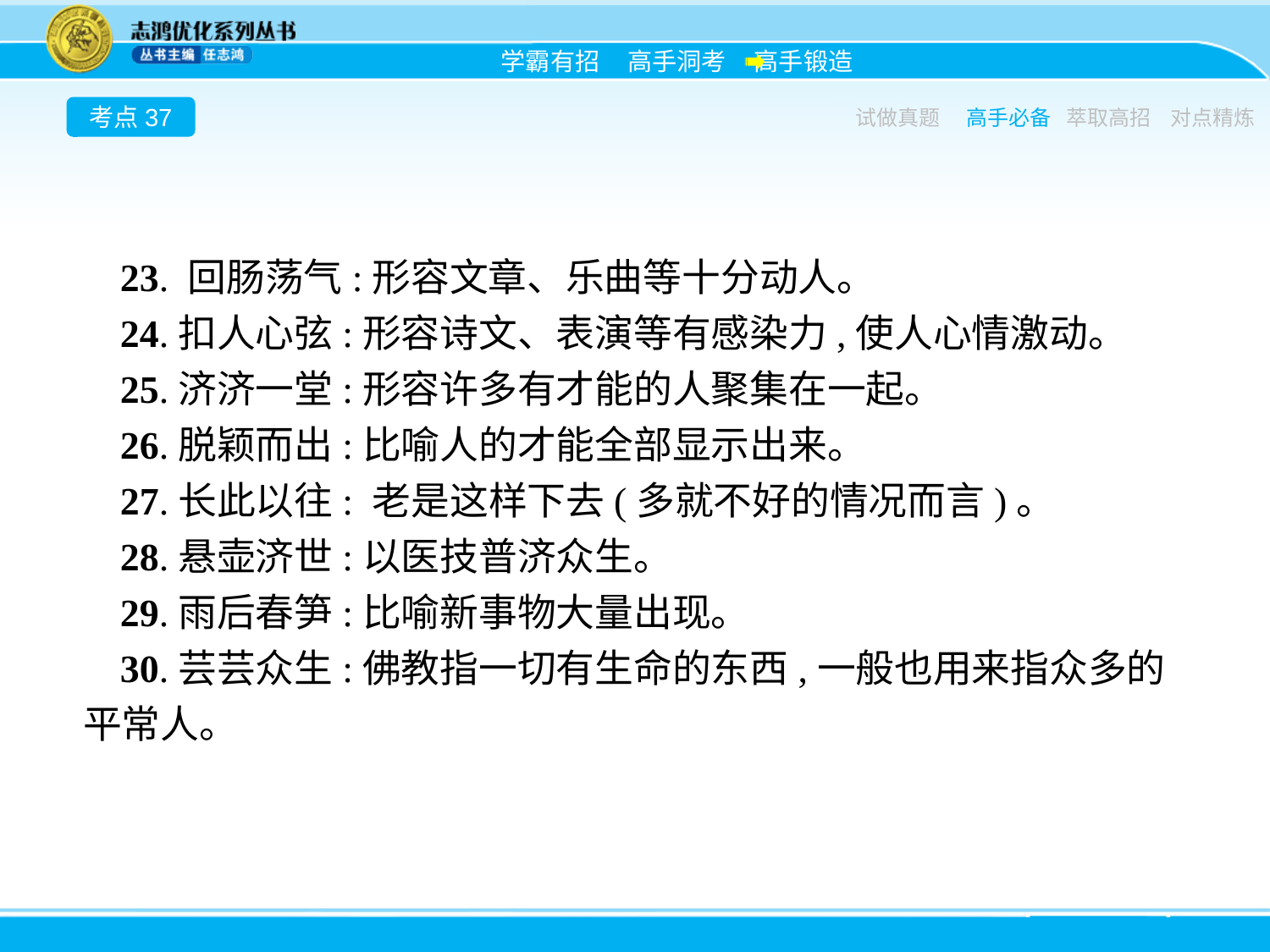

考点37
试做真题
高手必备
萃取高招
对点精炼
23. 回肠荡气:形容文章、乐曲等十分动人。
24.扣人心弦:形容诗文、表演等有感染力,使人心情激动。
25.济济一堂:形容许多有才能的人聚集在一起。
26.脱颖而出:比喻人的才能全部显示出来。
27.长此以往: 老是这样下去(多就不好的情况而言)。
28.悬壶济世:以医技普济众生。
29.雨后春笋:比喻新事物大量出现。
30.芸芸众生:佛教指一切有生命的东西,一般也用来指众多的平常人。